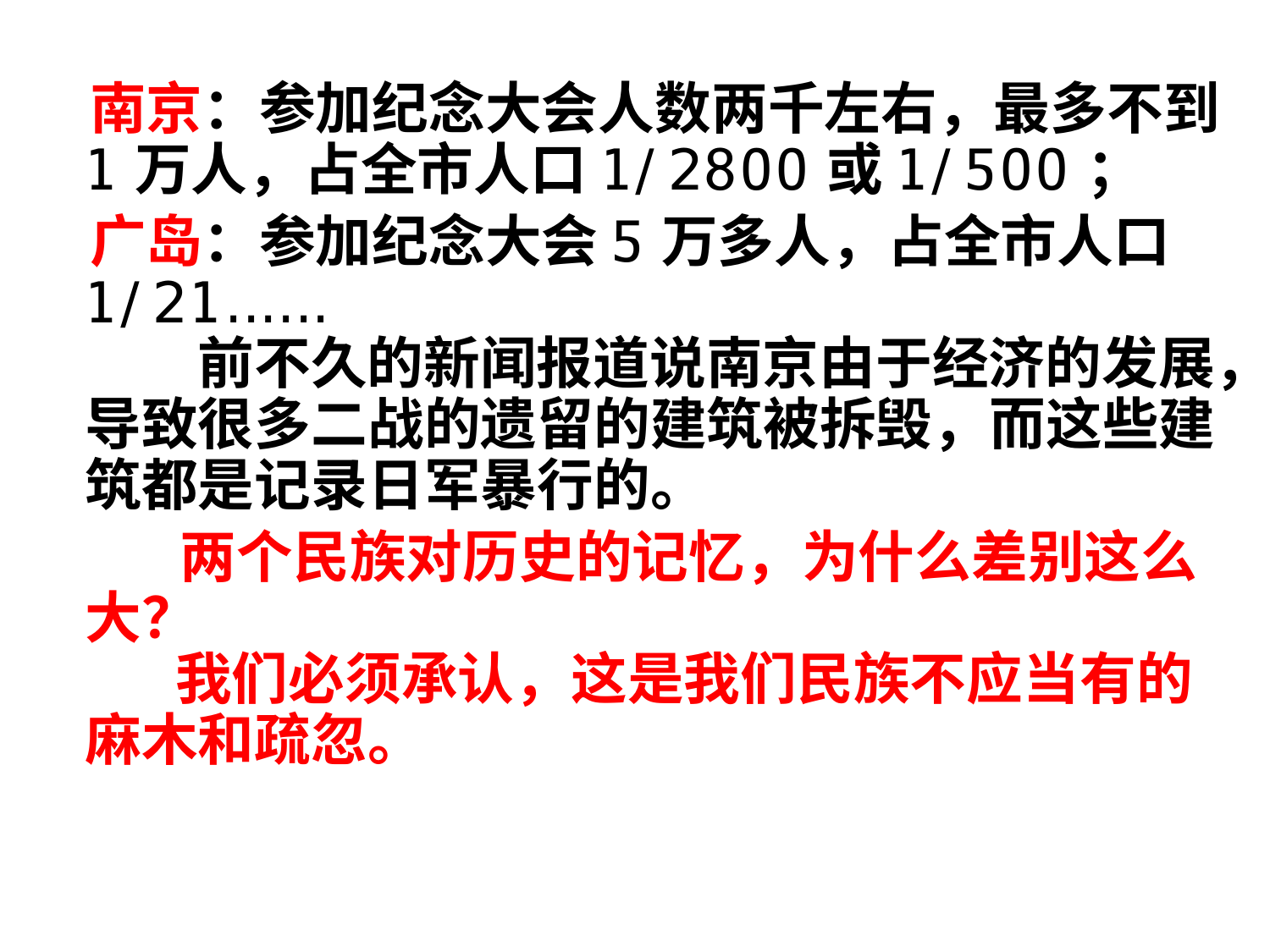

南京：参加纪念大会人数两千左右，最多不到1万人，占全市人口1/2800或1/500；
   广岛：参加纪念大会5万多人，占全市人口1/21......
      前不久的新闻报道说南京由于经济的发展，导致很多二战的遗留的建筑被拆毁，而这些建筑都是记录日军暴行的。
          两个民族对历史的记忆，为什么差别这么大？
       我们必须承认，这是我们民族不应当有的麻木和疏忽。